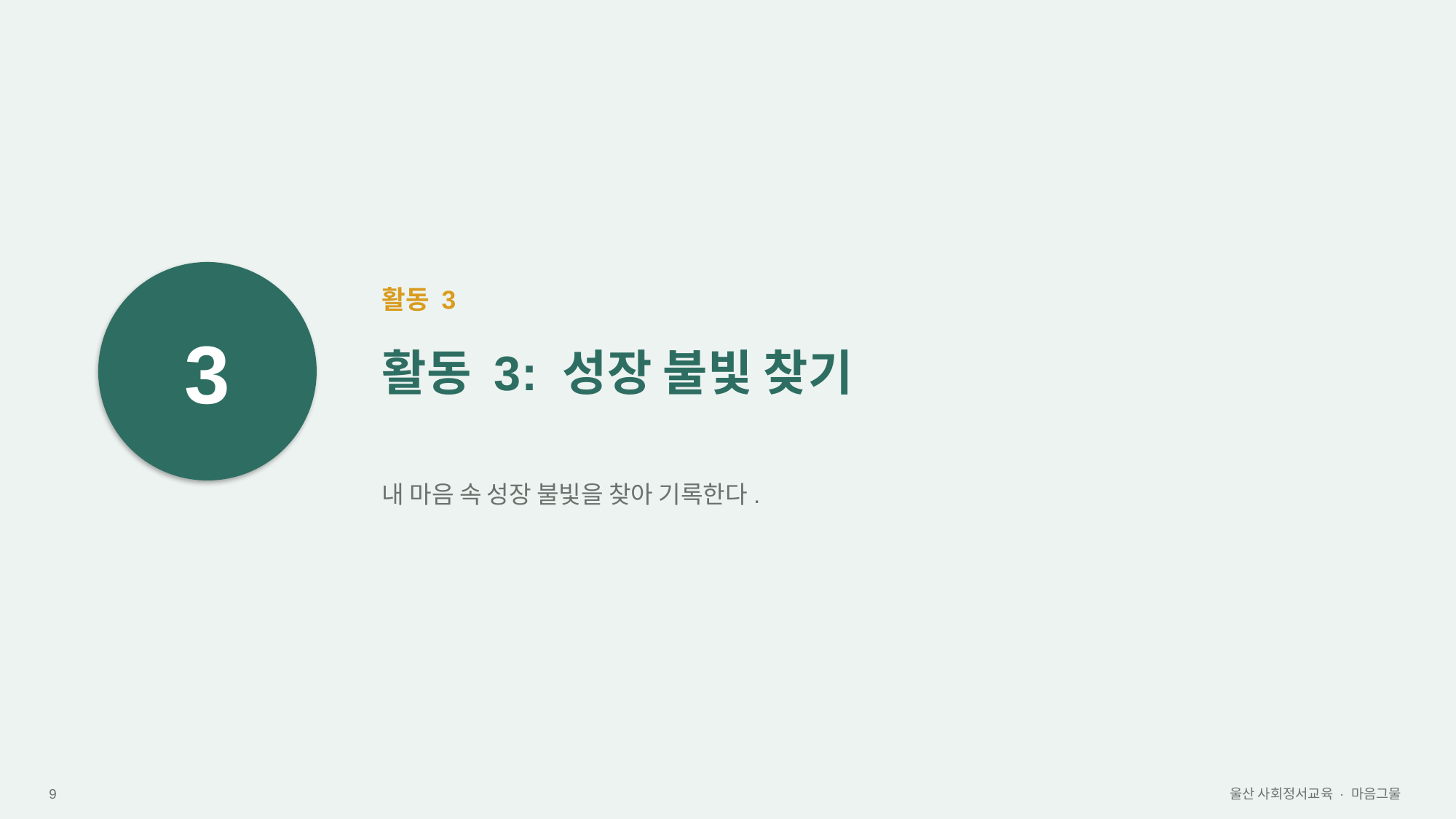

3
활동 3
활동 3: 성장 불빛 찾기
내 마음 속 성장 불빛을 찾아 기록한다.
9
울산 사회정서교육 · 마음그물